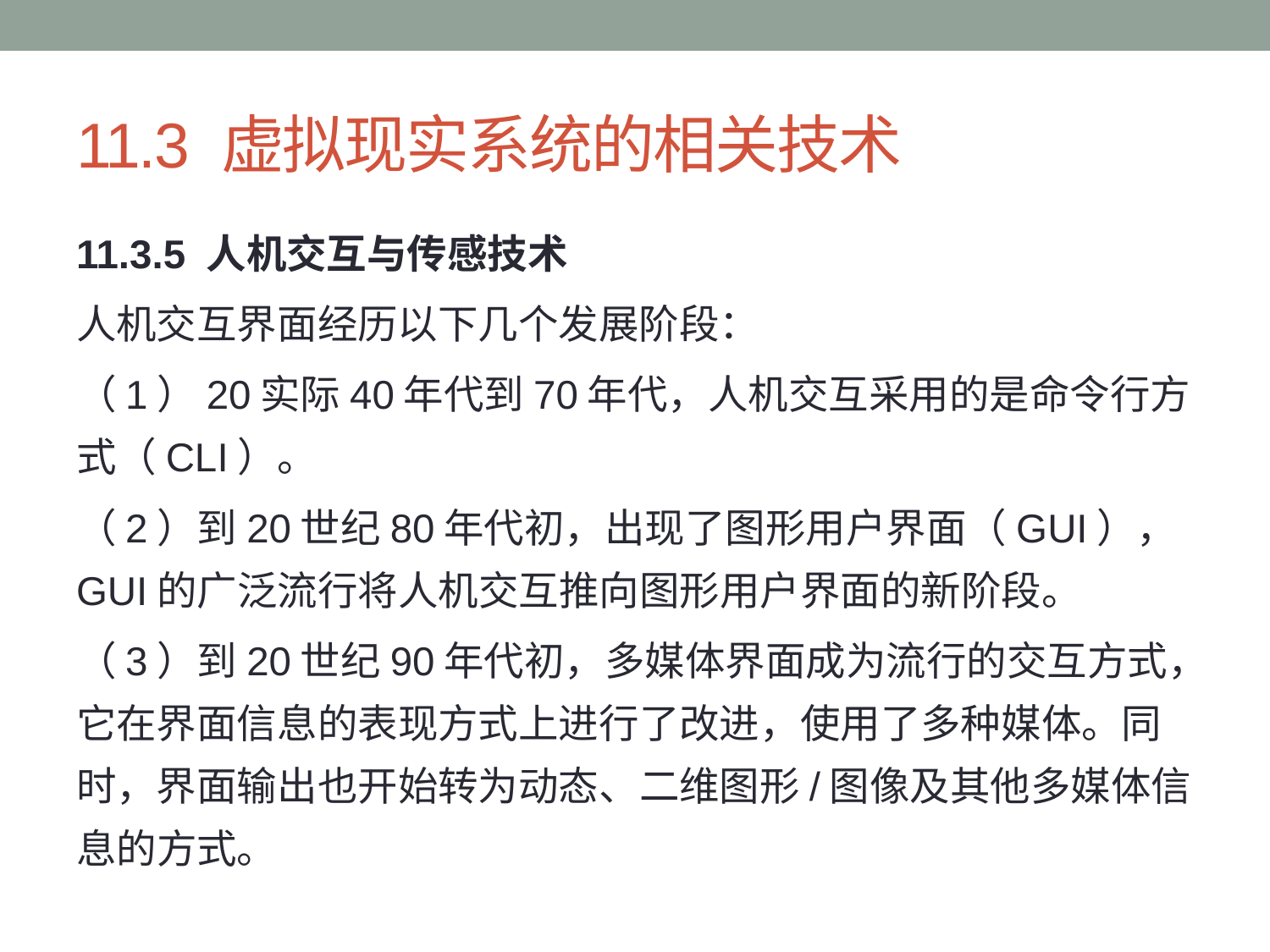

# 11.3 虚拟现实系统的相关技术
11.3.5 人机交互与传感技术
人机交互界面经历以下几个发展阶段：
（1）20实际40年代到70年代，人机交互采用的是命令行方式（CLI）。
（2）到20世纪80年代初，出现了图形用户界面（GUI），GUI的广泛流行将人机交互推向图形用户界面的新阶段。
（3）到20世纪90年代初，多媒体界面成为流行的交互方式，它在界面信息的表现方式上进行了改进，使用了多种媒体。同时，界面输出也开始转为动态、二维图形/图像及其他多媒体信息的方式。